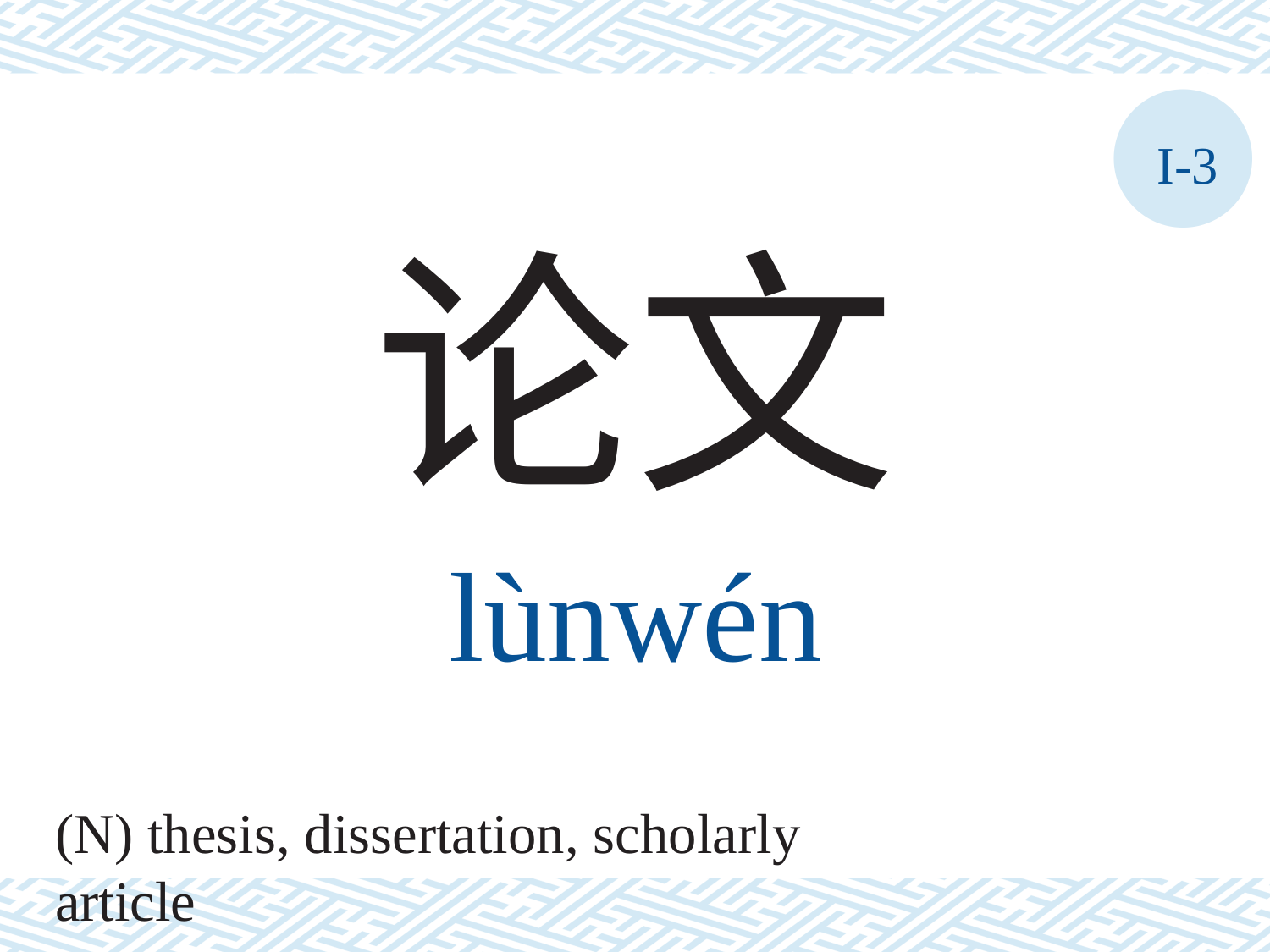

I-3
论文
lùnwén
(N) thesis, dissertation, scholarly article